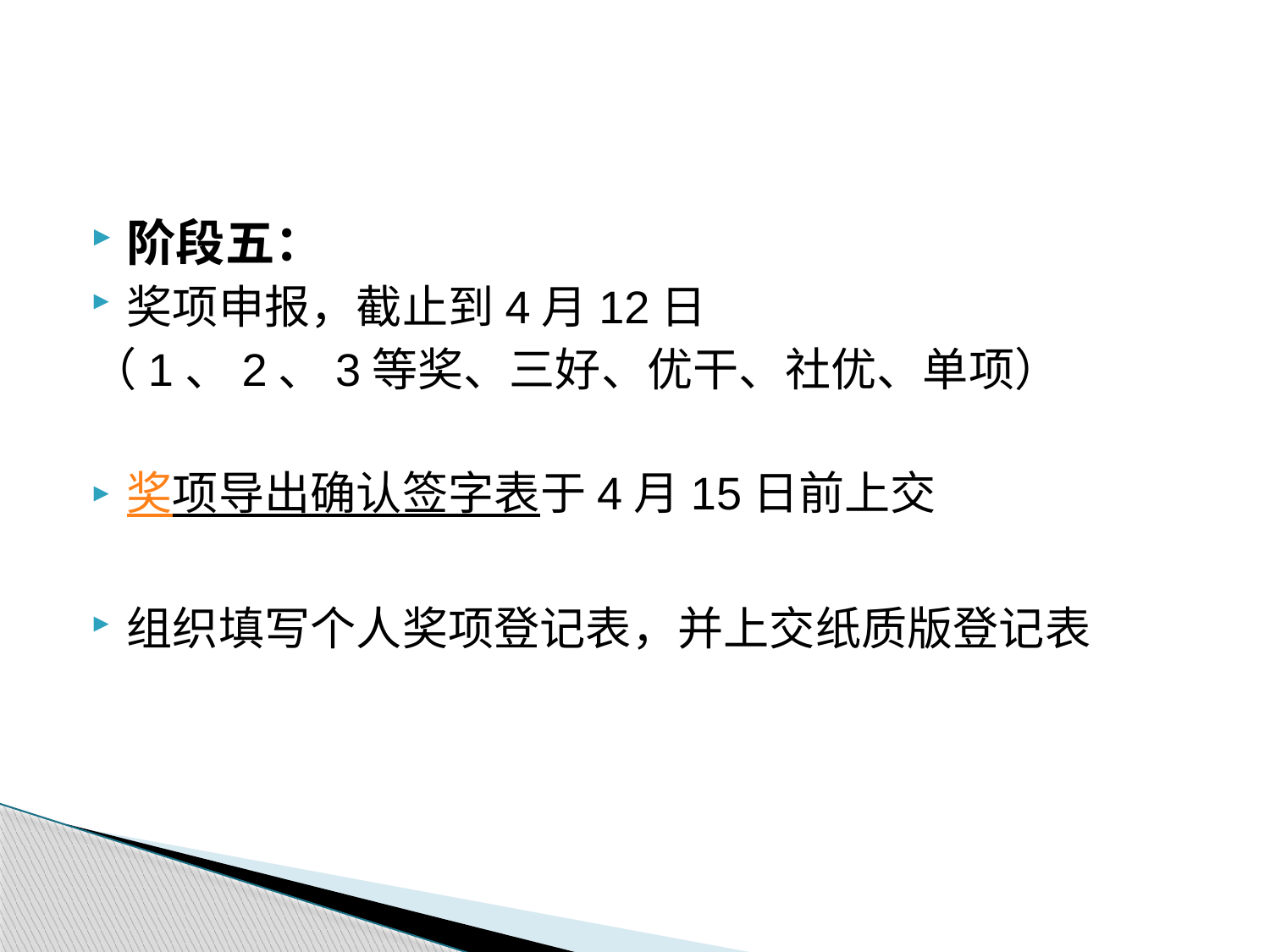

#
阶段五：
奖项申报，截止到4月12日
（1、2、3等奖、三好、优干、社优、单项）

奖项导出确认签字表于4月15日前上交

组织填写个人奖项登记表，并上交纸质版登记表